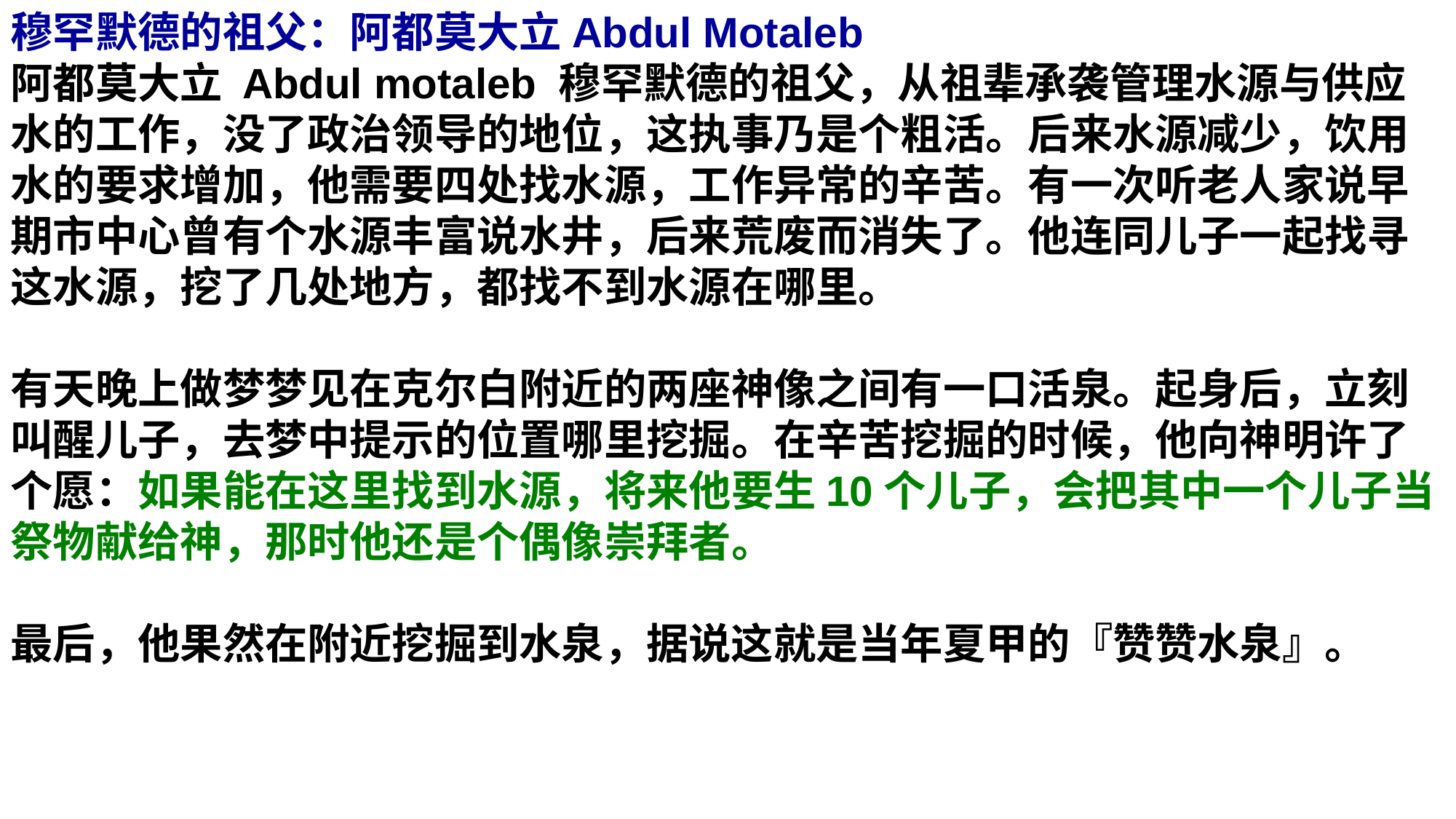

穆罕默德的祖父：阿都莫大立Abdul Motaleb
阿都莫大立 Abdul motaleb 穆罕默德的祖父，从祖辈承袭管理水源与供应水的工作，没了政治领导的地位，这执事乃是个粗活。后来水源减少，饮用水的要求增加，他需要四处找水源，工作异常的辛苦。有一次听老人家说早期市中心曾有个水源丰富说水井，后来荒废而消失了。他连同儿子一起找寻这水源，挖了几处地方，都找不到水源在哪里。

有天晚上做梦梦见在克尔白附近的两座神像之间有一口活泉。起身后，立刻叫醒儿子，去梦中提示的位置哪里挖掘。在辛苦挖掘的时候，他向神明许了个愿：如果能在这里找到水源，将来他要生10个儿子，会把其中一个儿子当祭物献给神，那时他还是个偶像崇拜者。

最后，他果然在附近挖掘到水泉，据说这就是当年夏甲的『赞赞水泉』。